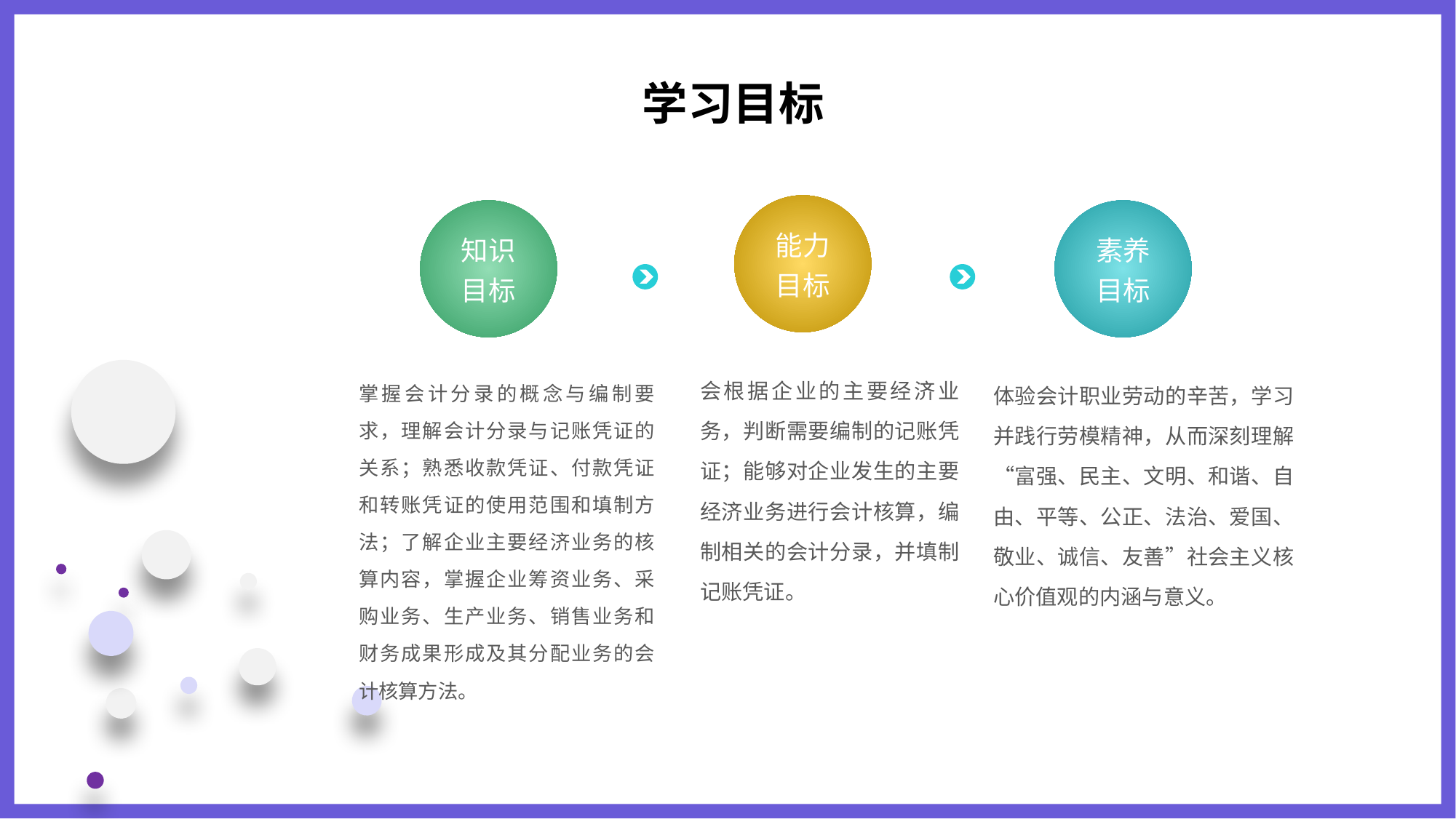

学习目标
能力
目标
会根据企业的主要经济业务，判断需要编制的记账凭证；能够对企业发生的主要经济业务进行会计核算，编制相关的会计分录，并填制记账凭证。
知识
目标
掌握会计分录的概念与编制要求，理解会计分录与记账凭证的关系；熟悉收款凭证、付款凭证和转账凭证的使用范围和填制方法；了解企业主要经济业务的核算内容，掌握企业筹资业务、采购业务、生产业务、销售业务和财务成果形成及其分配业务的会计核算方法。
素养
目标
体验会计职业劳动的辛苦，学习并践行劳模精神，从而深刻理解“富强、民主、文明、和谐、自由、平等、公正、法治、爱国、敬业、诚信、友善”社会主义核心价值观的内涵与意义。